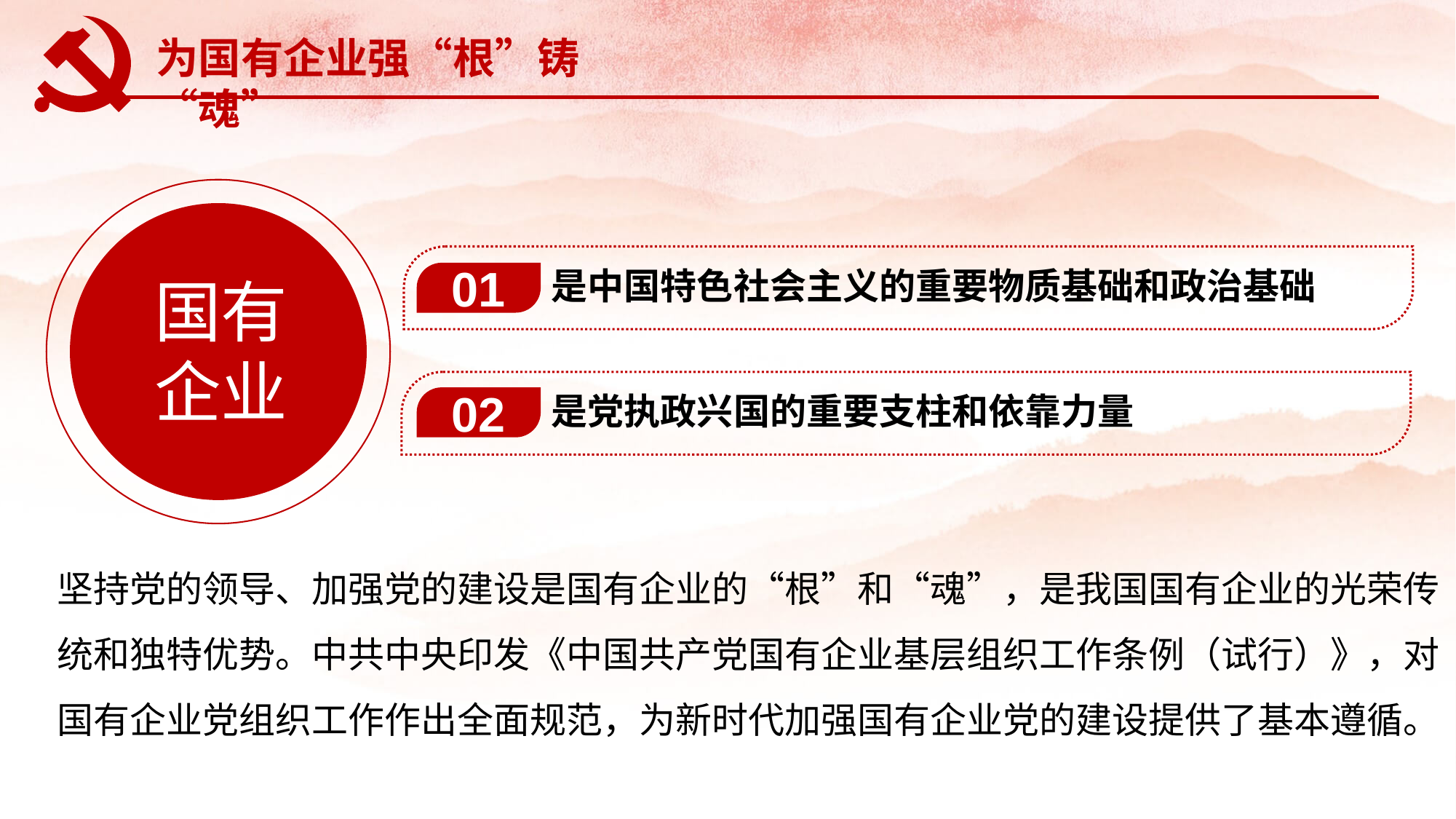

为国有企业强“根”铸“魂”

是中国特色社会主义的重要物质基础和政治基础
01
国有
企业

是党执政兴国的重要支柱和依靠力量
02
坚持党的领导、加强党的建设是国有企业的“根”和“魂”，是我国国有企业的光荣传统和独特优势。中共中央印发《中国共产党国有企业基层组织工作条例（试行）》，对国有企业党组织工作作出全面规范，为新时代加强国有企业党的建设提供了基本遵循。